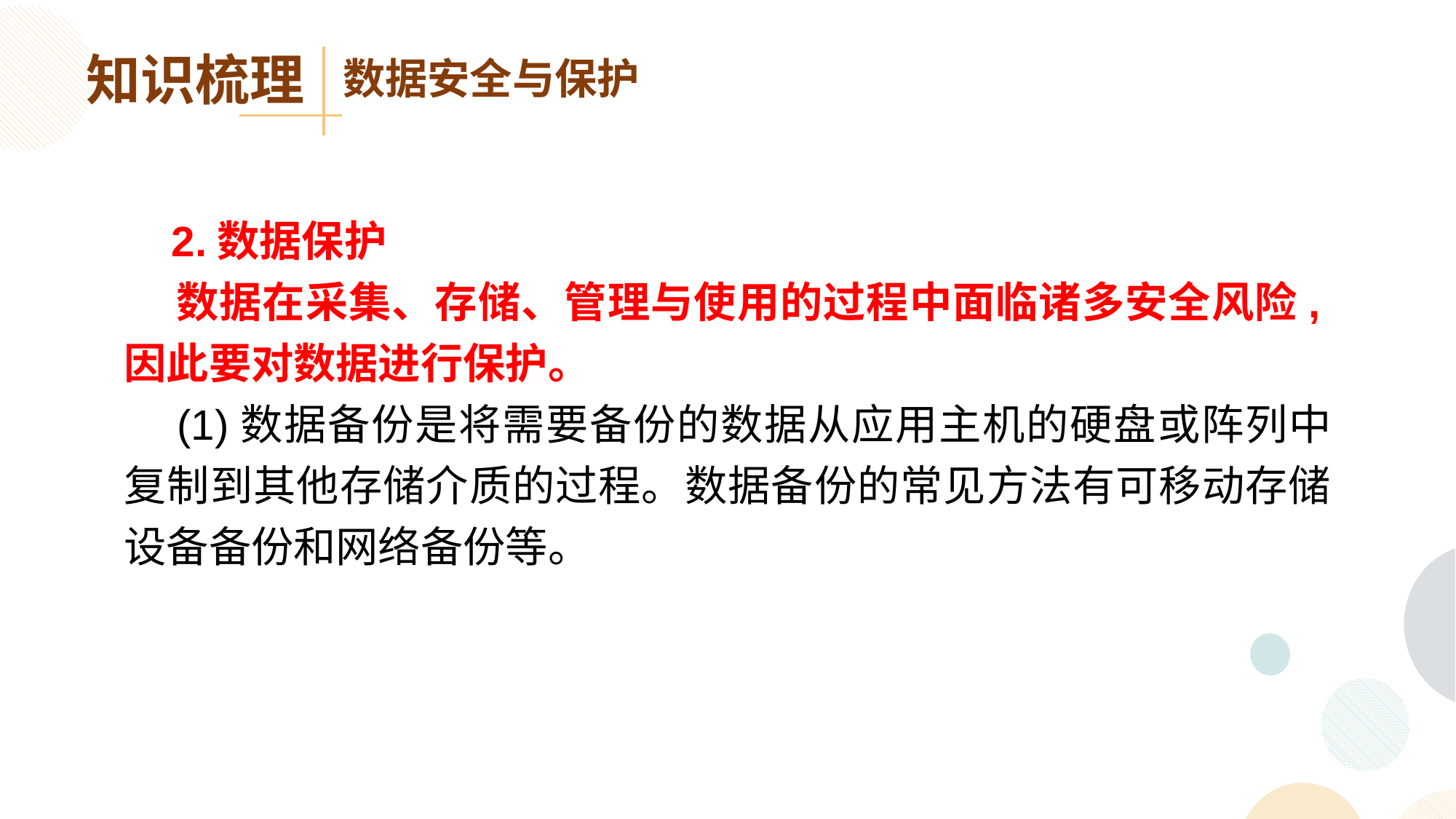

知识梳理
数据安全与保护
    2.数据保护
    数据在采集、存储、管理与使用的过程中面临诸多安全风险,因此要对数据进行保护。
    (1)数据备份是将需要备份的数据从应用主机的硬盘或阵列中复制到其他存储介质的过程。数据备份的常见方法有可移动存储设备备份和网络备份等。